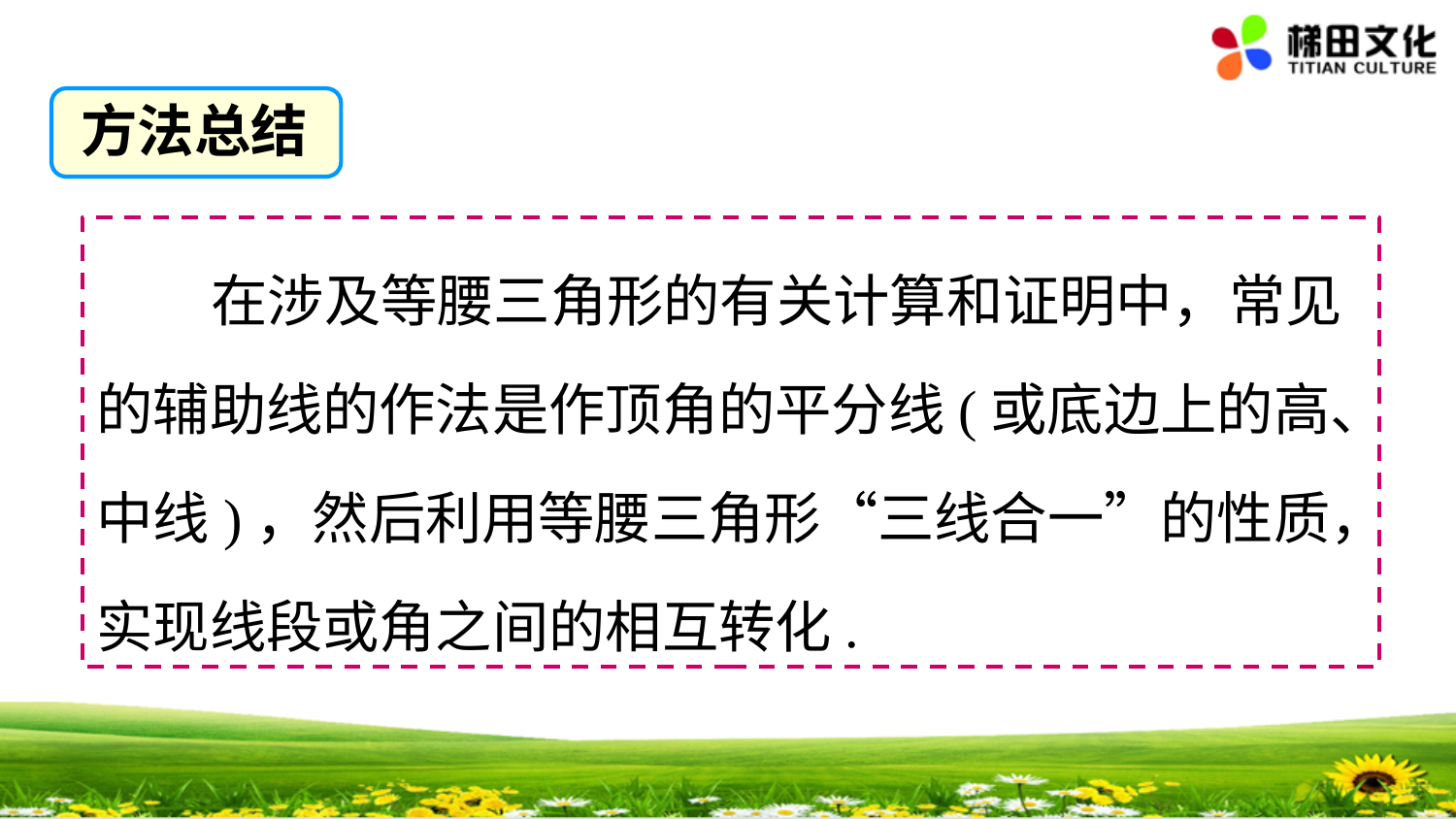

方法总结

        在涉及等腰三角形的有关计算和证明中，常见的辅助线的作法是作顶角的平分线(或底边上的高、中线)，然后利用等腰三角形“三线合一”的性质，实现线段或角之间的相互转化.